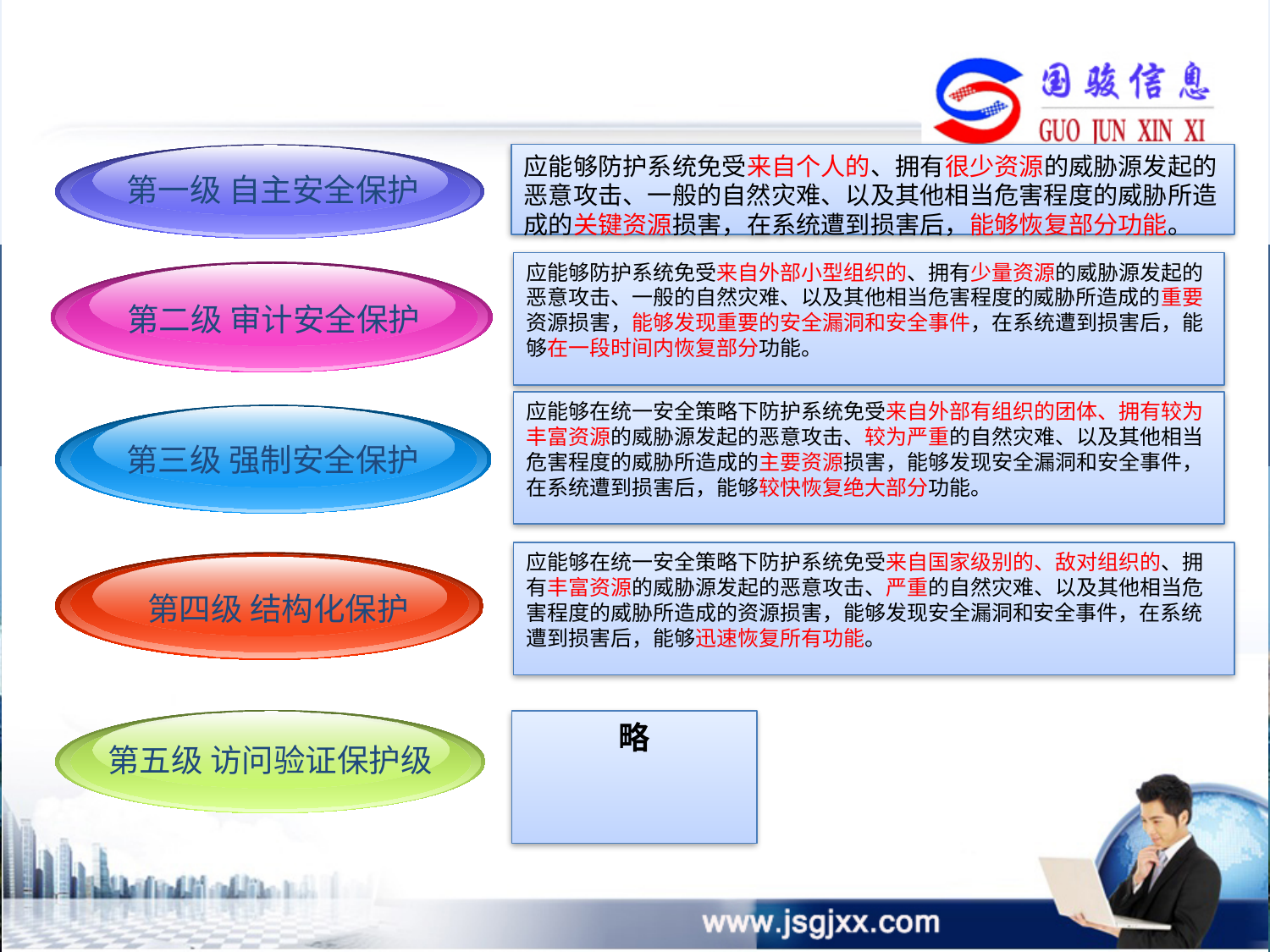

应能够防护系统免受来自个人的、拥有很少资源的威胁源发起的恶意攻击、一般的自然灾难、以及其他相当危害程度的威胁所造成的关键资源损害，在系统遭到损害后，能够恢复部分功能。
第一级 自主安全保护

应能够防护系统免受来自外部小型组织的、拥有少量资源的威胁源发起的恶意攻击、一般的自然灾难、以及其他相当危害程度的威胁所造成的重要资源损害，能够发现重要的安全漏洞和安全事件，在系统遭到损害后，能够在一段时间内恢复部分功能。

第二级 审计安全保护
应能够在统一安全策略下防护系统免受来自外部有组织的团体、拥有较为丰富资源的威胁源发起的恶意攻击、较为严重的自然灾难、以及其他相当危害程度的威胁所造成的主要资源损害，能够发现安全漏洞和安全事件，在系统遭到损害后，能够较快恢复绝大部分功能。

第三级 强制安全保护
应能够在统一安全策略下防护系统免受来自国家级别的、敌对组织的、拥有丰富资源的威胁源发起的恶意攻击、严重的自然灾难、以及其他相当危害程度的威胁所造成的资源损害，能够发现安全漏洞和安全事件，在系统遭到损害后，能够迅速恢复所有功能。

第四级 结构化保护

略
第五级 访问验证保护级